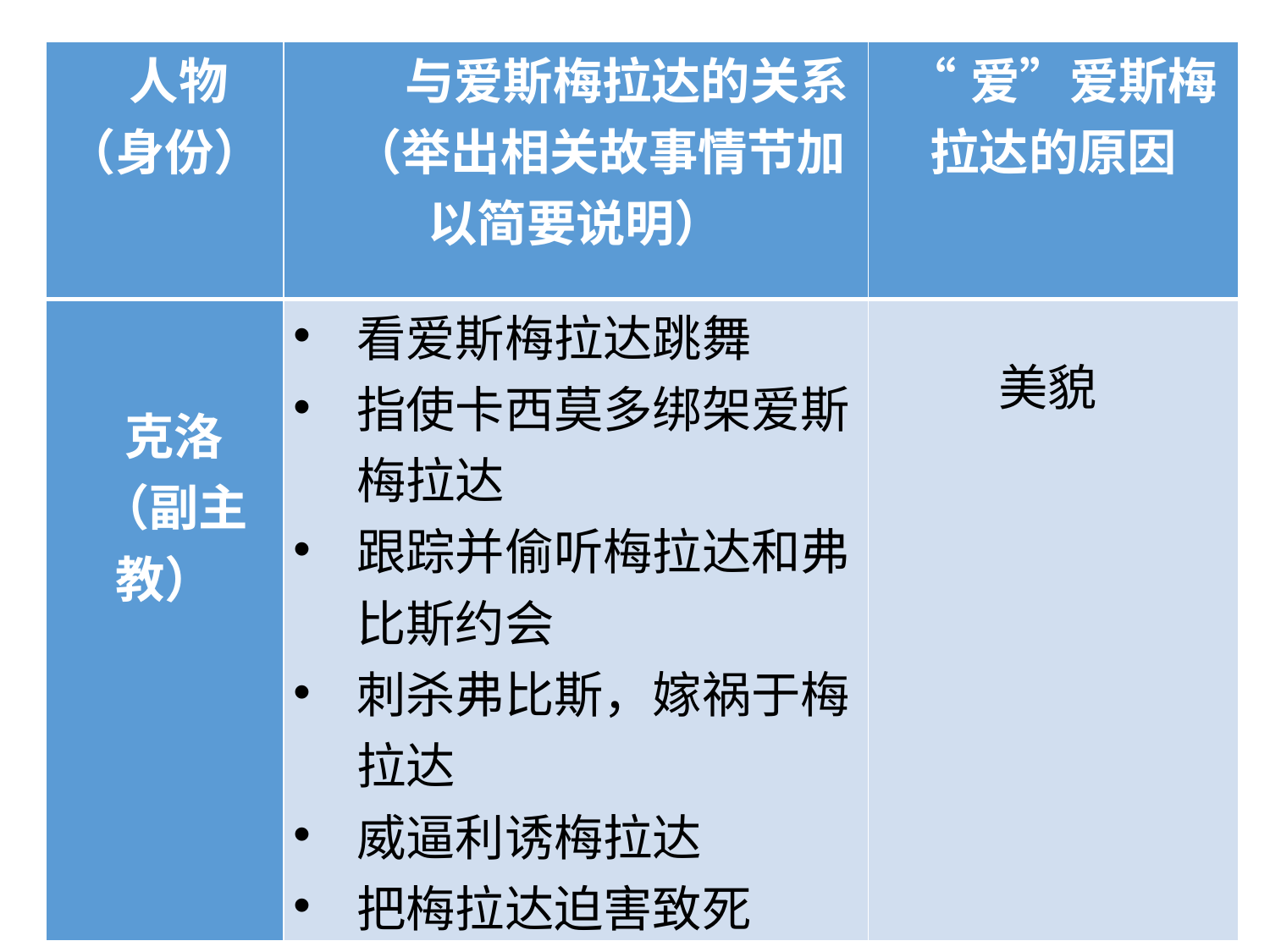

| 人物（身份） | 与爱斯梅拉达的关系 （举出相关故事情节加以简要说明） | “爱”爱斯梅拉达的原因 |
| --- | --- | --- |
| 克洛 （副主教） | 看爱斯梅拉达跳舞 指使卡西莫多绑架爱斯梅拉达 跟踪并偷听梅拉达和弗比斯约会 刺杀弗比斯，嫁祸于梅拉达 威逼利诱梅拉达 把梅拉达迫害致死 | 美貌 |